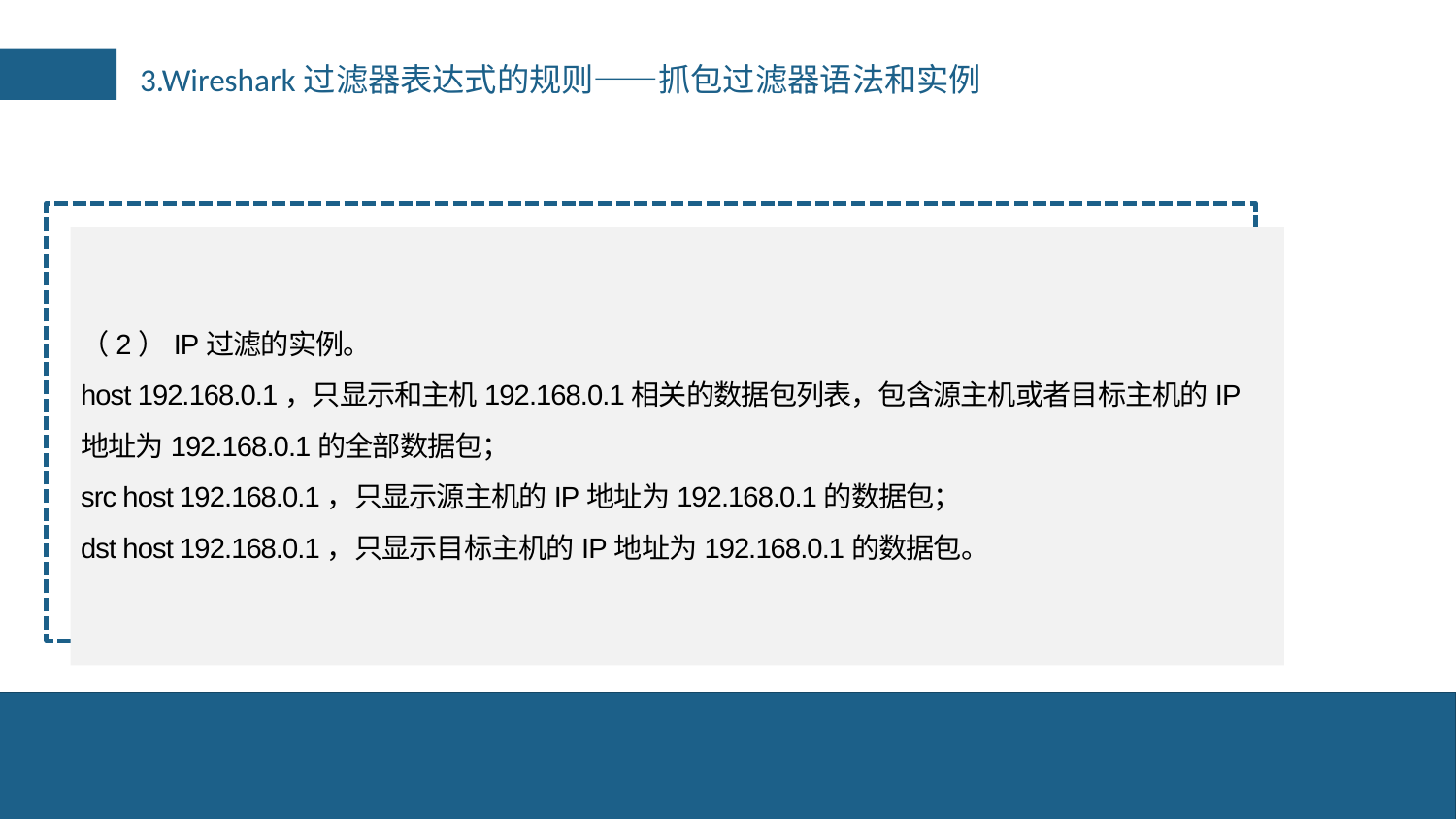

3.Wireshark过滤器表达式的规则——抓包过滤器语法和实例

（2）IP过滤的实例。
host 192.168.0.1，只显示和主机192.168.0.1相关的数据包列表，包含源主机或者目标主机的IP地址为192.168.0.1的全部数据包；
src host 192.168.0.1，只显示源主机的IP地址为192.168.0.1的数据包；
dst host 192.168.0.1，只显示目标主机的IP地址为192.168.0.1的数据包。